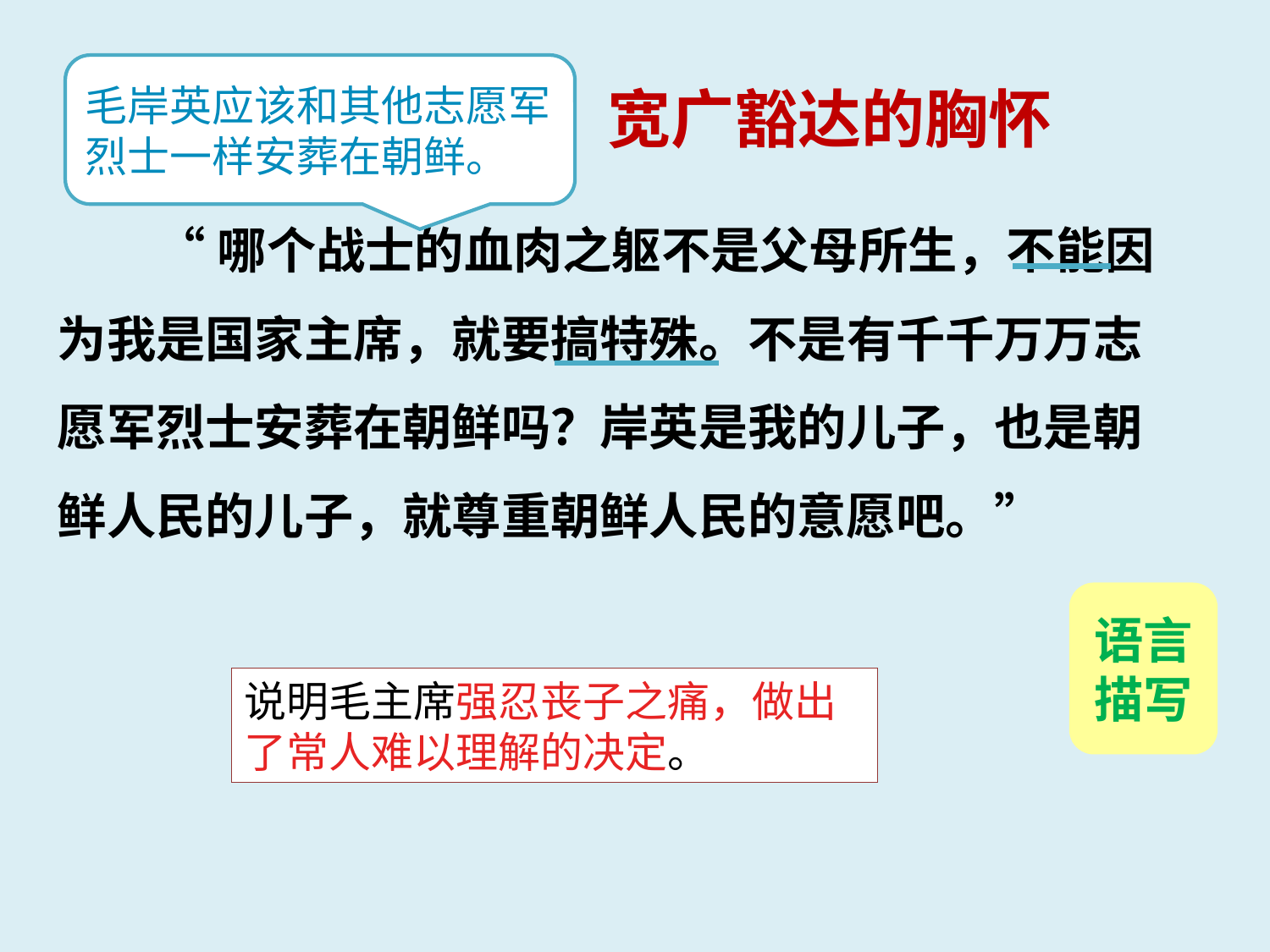

毛岸英应该和其他志愿军烈士一样安葬在朝鲜。
宽广豁达的胸怀
“哪个战士的血肉之躯不是父母所生，不能因为我是国家主席，就要搞特殊。不是有千千万万志愿军烈士安葬在朝鲜吗？岸英是我的儿子，也是朝鲜人民的儿子，就尊重朝鲜人民的意愿吧。”
语言描写
说明毛主席强忍丧子之痛，做出了常人难以理解的决定。